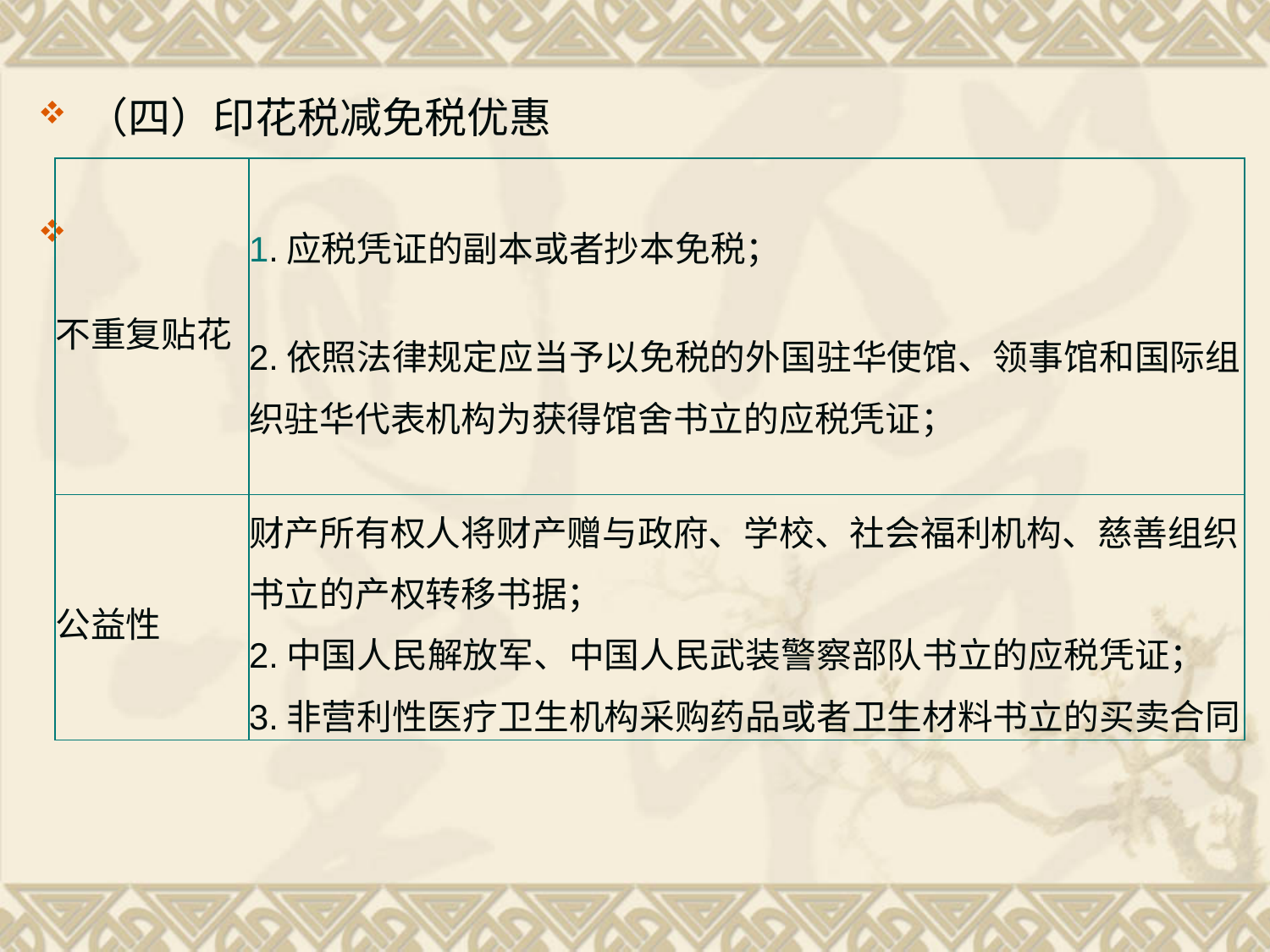

（四）印花税减免税优惠

#
| 不重复贴花 | 1.应税凭证的副本或者抄本免税； 2.依照法律规定应当予以免税的外国驻华使馆、领事馆和国际组织驻华代表机构为获得馆舍书立的应税凭证； |
| --- | --- |
| 公益性 | 财产所有权人将财产赠与政府、学校、社会福利机构、慈善组织书立的产权转移书据； 2.中国人民解放军、中国人民武装警察部队书立的应税凭证； 3.非营利性医疗卫生机构采购药品或者卫生材料书立的买卖合同 |